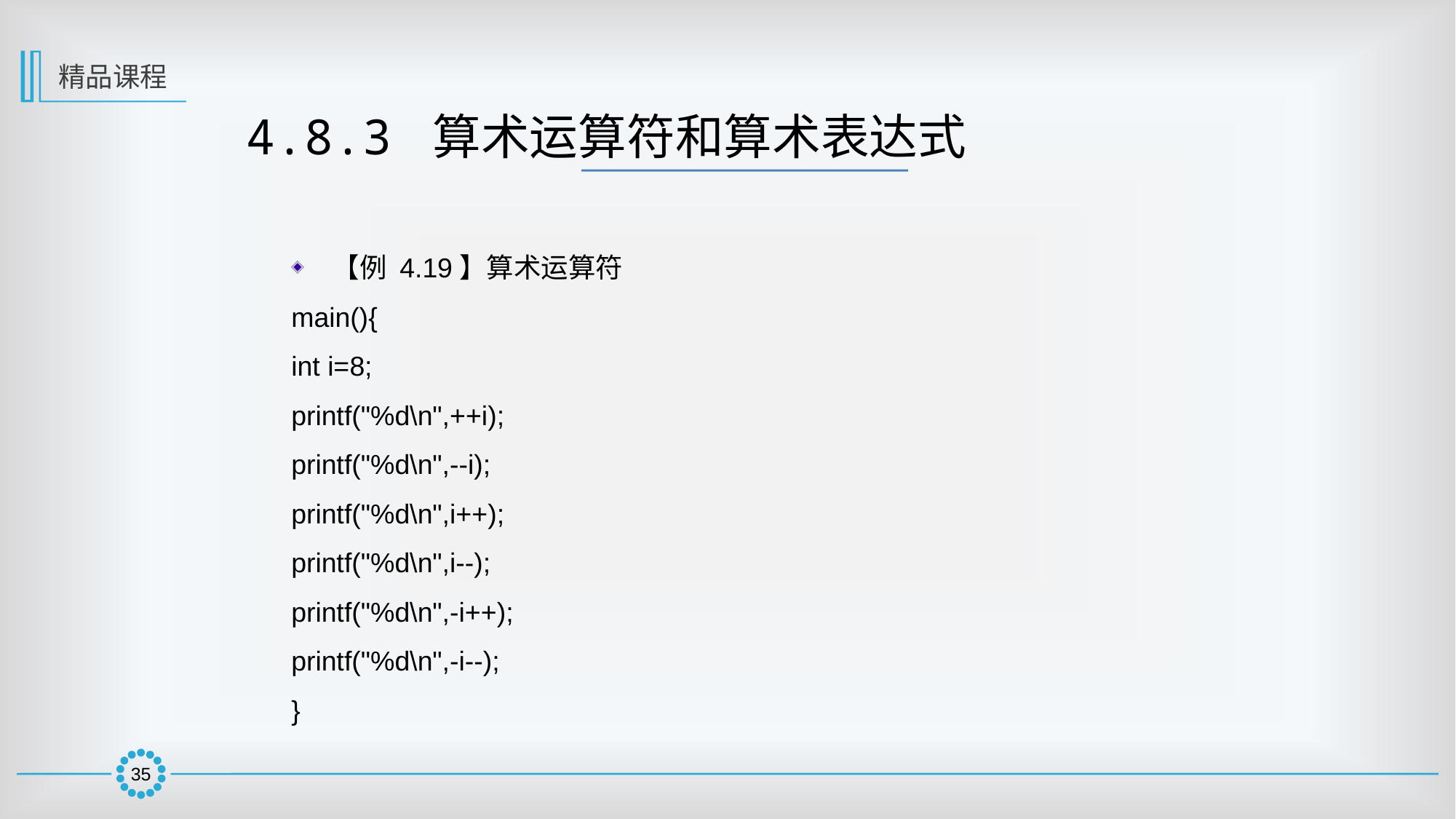

精品课程
4.8.3 算术运算符和算术表达式

【例 4.19】算术运算符
main(){
int i=8;
printf("%d\n",++i);
printf("%d\n",--i);
printf("%d\n",i++);
printf("%d\n",i--);
printf("%d\n",-i++);
printf("%d\n",-i--);
}

35